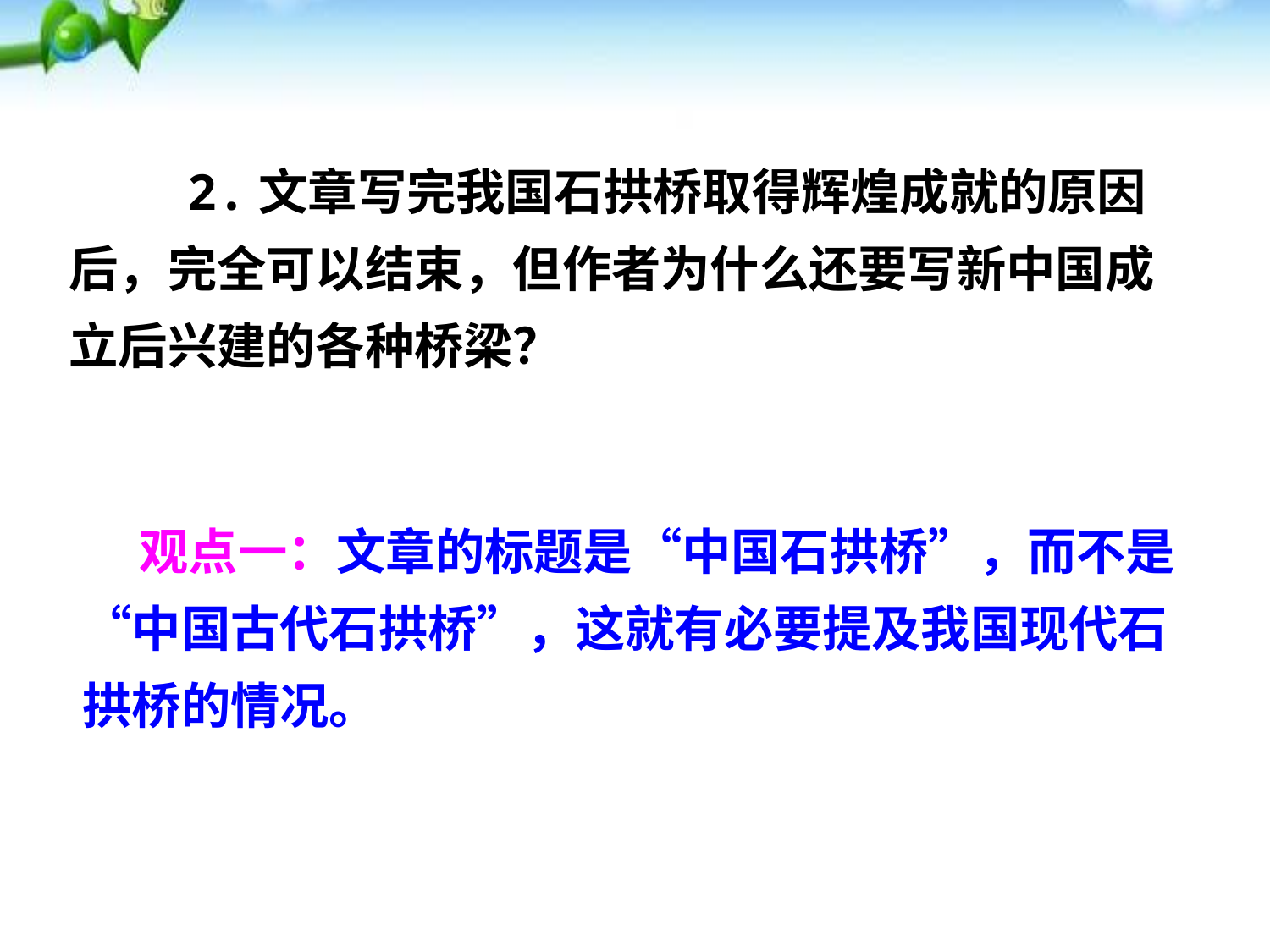

2.文章写完我国石拱桥取得辉煌成就的原因后，完全可以结束，但作者为什么还要写新中国成立后兴建的各种桥梁？
    观点一：文章的标题是“中国石拱桥”，而不是“中国古代石拱桥”，这就有必要提及我国现代石拱桥的情况。